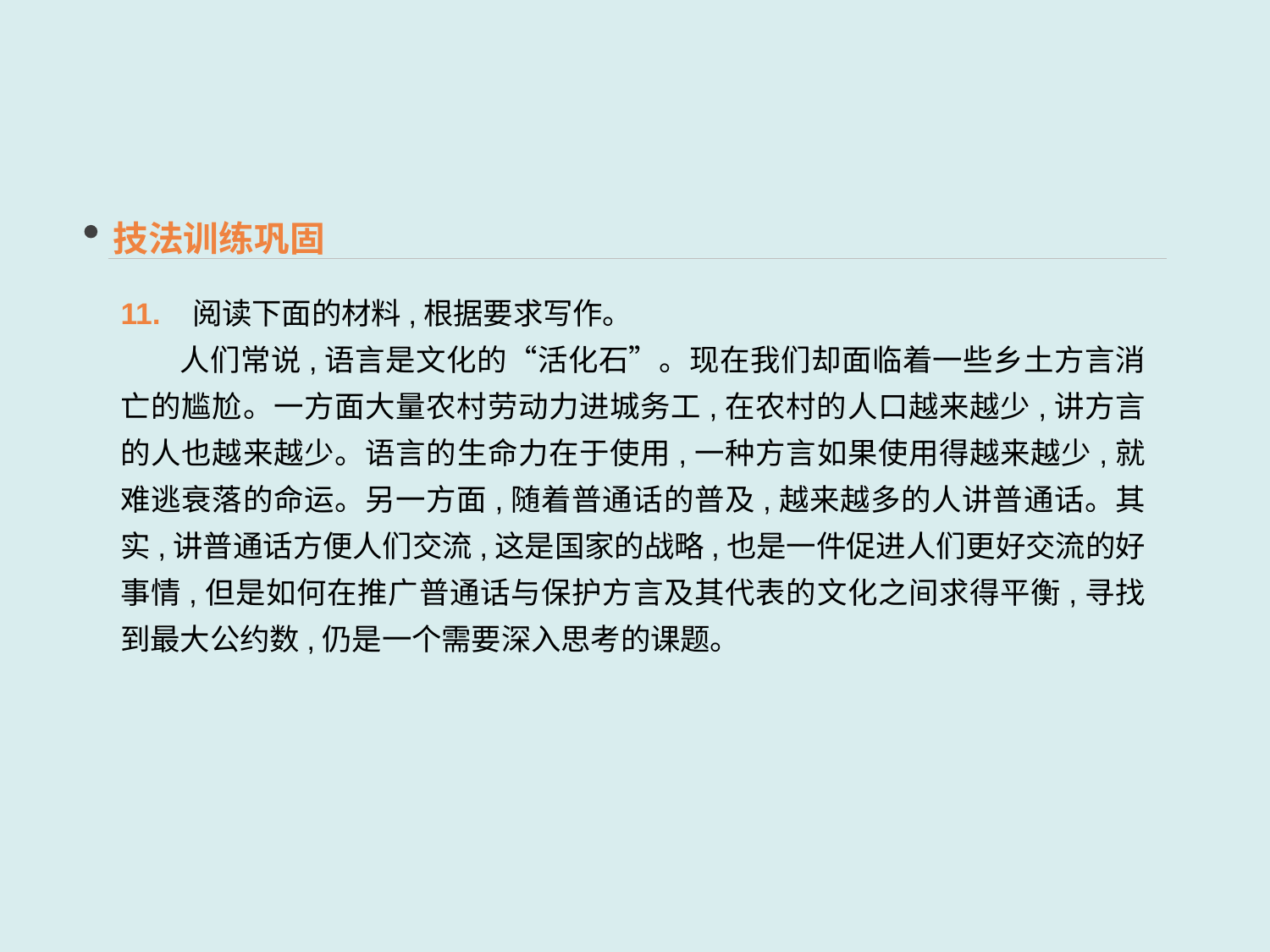

技法训练巩固

11.   阅读下面的材料,根据要求写作。
       人们常说,语言是文化的“活化石”。现在我们却面临着一些乡土方言消亡的尴尬。一方面大量农村劳动力进城务工,在农村的人口越来越少,讲方言的人也越来越少。语言的生命力在于使用,一种方言如果使用得越来越少,就难逃衰落的命运。另一方面,随着普通话的普及,越来越多的人讲普通话。其实,讲普通话方便人们交流,这是国家的战略,也是一件促进人们更好交流的好事情,但是如何在推广普通话与保护方言及其代表的文化之间求得平衡,寻找到最大公约数,仍是一个需要深入思考的课题。